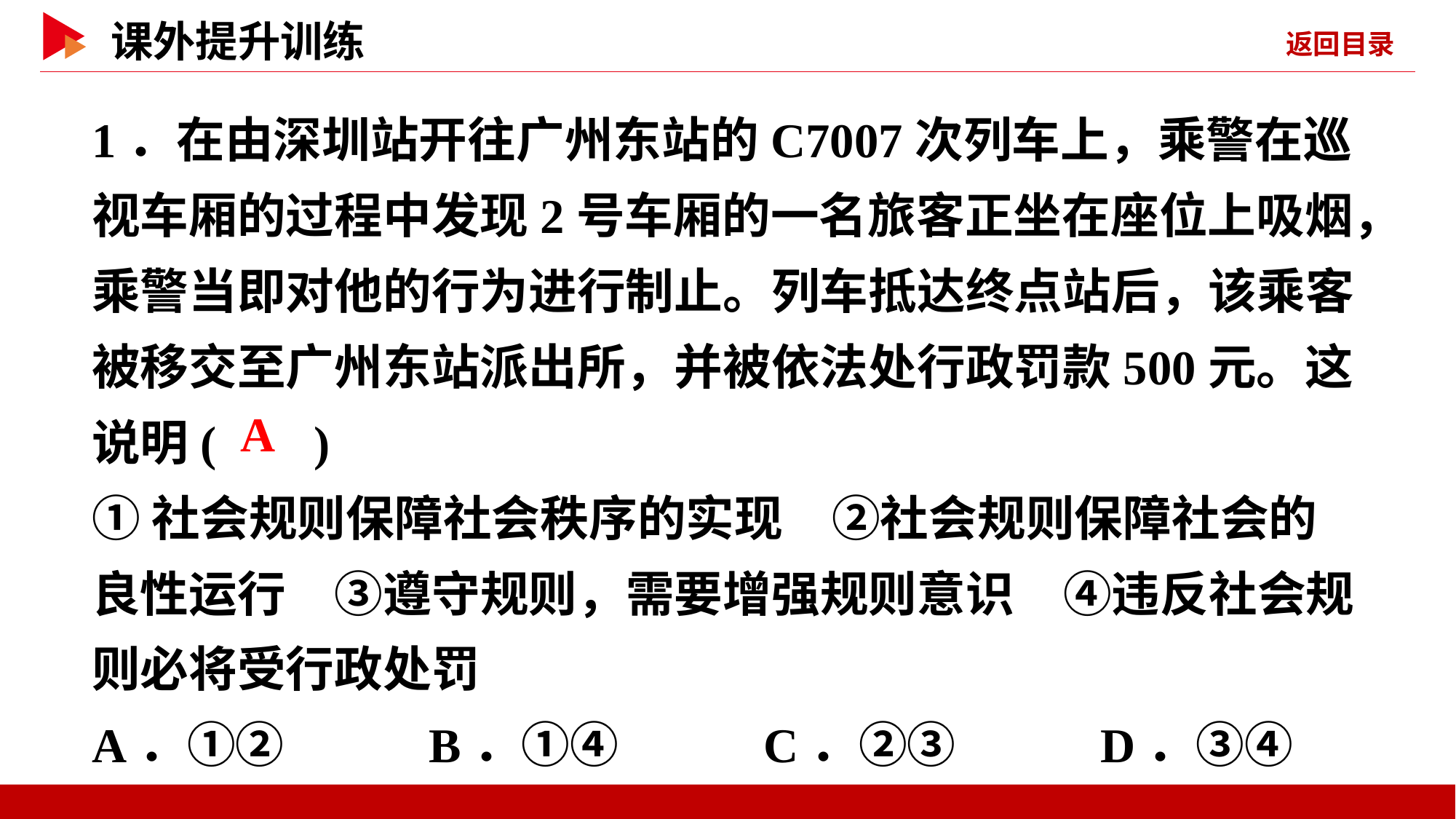

1．在由深圳站开往广州东站的C7007次列车上，乘警在巡视车厢的过程中发现2号车厢的一名旅客正坐在座位上吸烟，乘警当即对他的行为进行制止。列车抵达终点站后，该乘客被移交至广州东站派出所，并被依法处行政罚款500元。这说明(        )
①社会规则保障社会秩序的实现　②社会规则保障社会的良性运行　③遵守规则，需要增强规则意识　④违反社会规则必将受行政处罚
A．①②            B．①④            C．②③            D．③④
   A